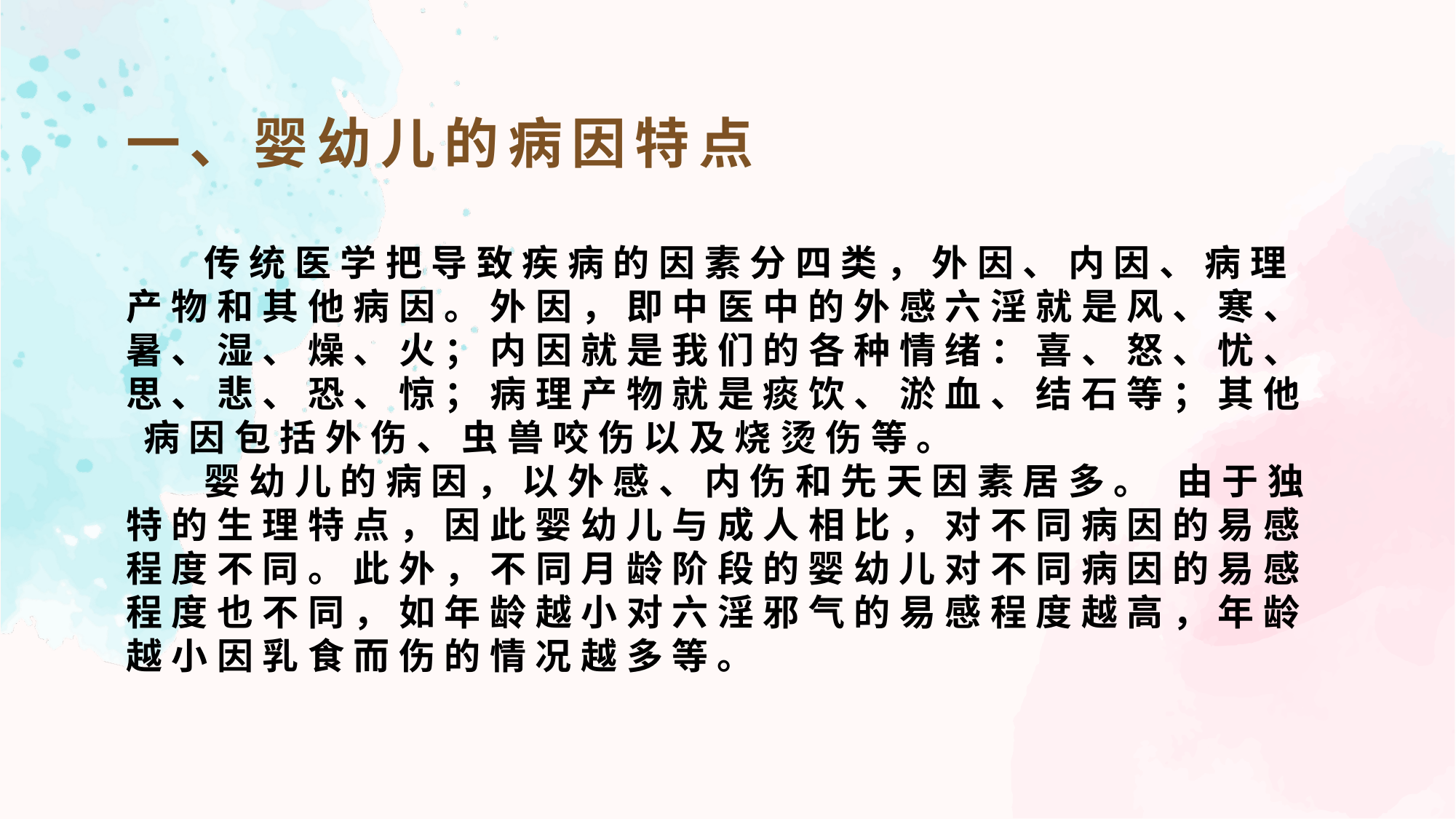

一、婴幼儿的病因特点

    传统医学把导致疾病的因素分四类，外因、内因、病理产物和其他病因。外因，即中医中的外感六淫就是风、寒、暑、湿、燥、火；内因就是我们的各种情绪：喜、怒、忧、思、悲、恐、惊；病理产物就是痰饮、淤血、结石等；其他   病因包括外伤、虫兽咬伤以及烧烫伤等。
    婴幼儿的病因，以外感、内伤和先天因素居多。 由于独特的生理特点，因此婴幼儿与成人相比，对不同病因的易感程度不同。此外，不同月龄阶段的婴幼儿对不同病因的易感程度也不同，如年龄越小对六淫邪气的易感程度越高，年龄越小因乳食而伤的情况越多等。